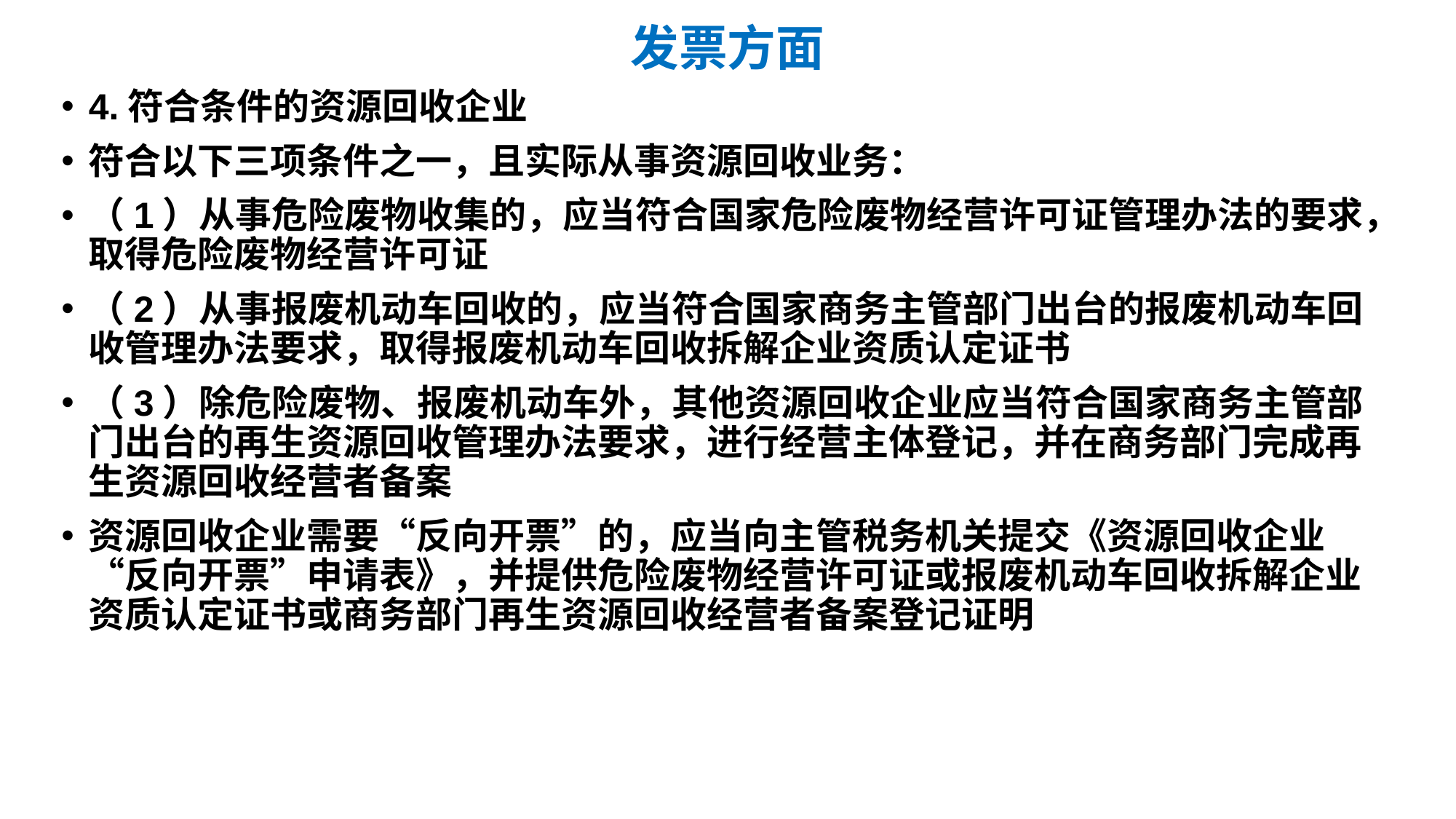

# 发票方面
4.符合条件的资源回收企业
符合以下三项条件之一，且实际从事资源回收业务：
（1）从事危险废物收集的，应当符合国家危险废物经营许可证管理办法的要求，取得危险废物经营许可证
（2）从事报废机动车回收的，应当符合国家商务主管部门出台的报废机动车回收管理办法要求，取得报废机动车回收拆解企业资质认定证书
（3）除危险废物、报废机动车外，其他资源回收企业应当符合国家商务主管部门出台的再生资源回收管理办法要求，进行经营主体登记，并在商务部门完成再生资源回收经营者备案
资源回收企业需要“反向开票”的，应当向主管税务机关提交《资源回收企业“反向开票”申请表》，并提供危险废物经营许可证或报废机动车回收拆解企业资质认定证书或商务部门再生资源回收经营者备案登记证明